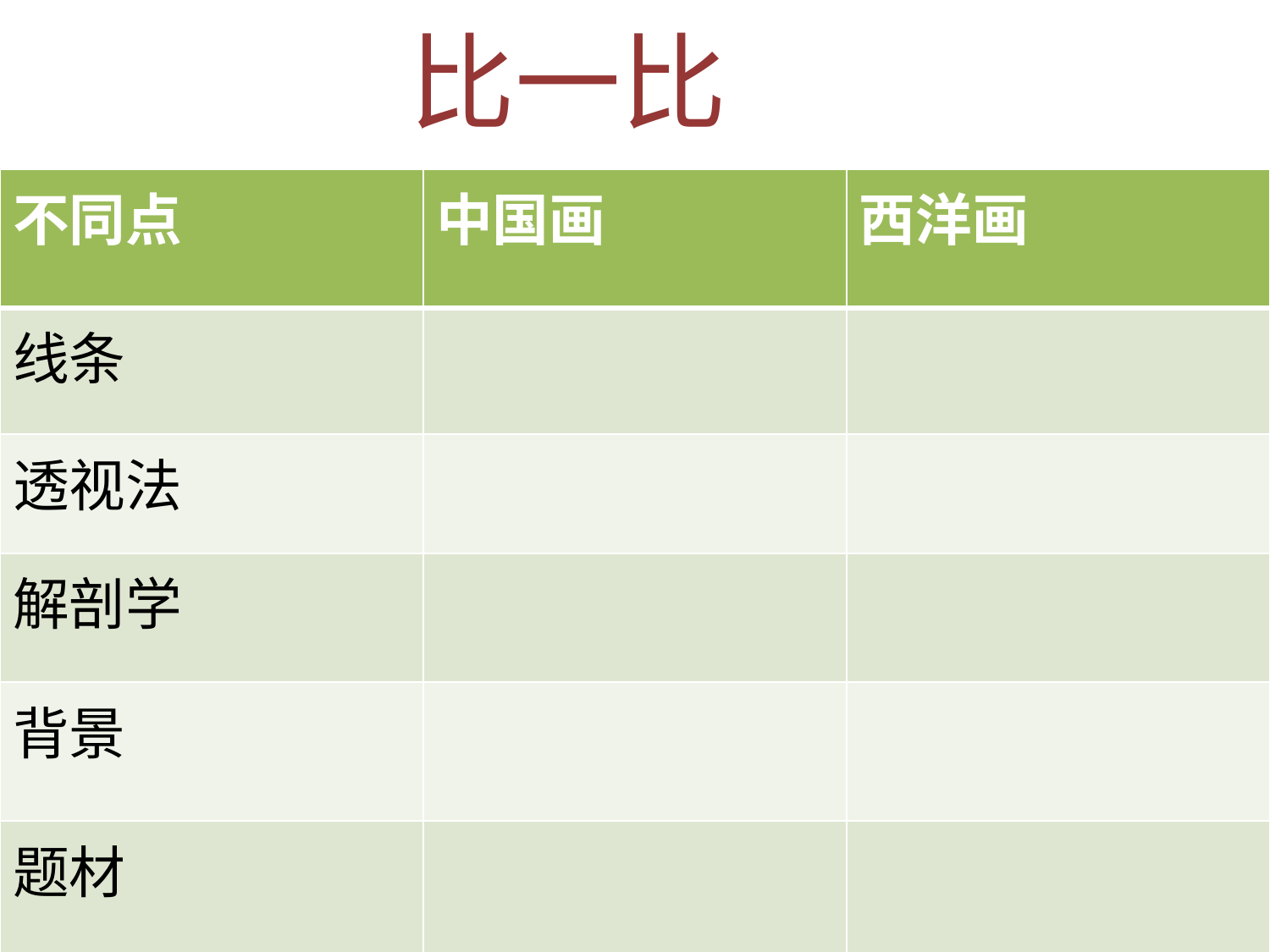

# 比一比
| 不同点 | 中国画 | 西洋画 |
| --- | --- | --- |
| 线条 |  |  |
| 透视法 |  |  |
| 解剖学 |  |  |
| 背景 |  |  |
| 题材 |  |  |